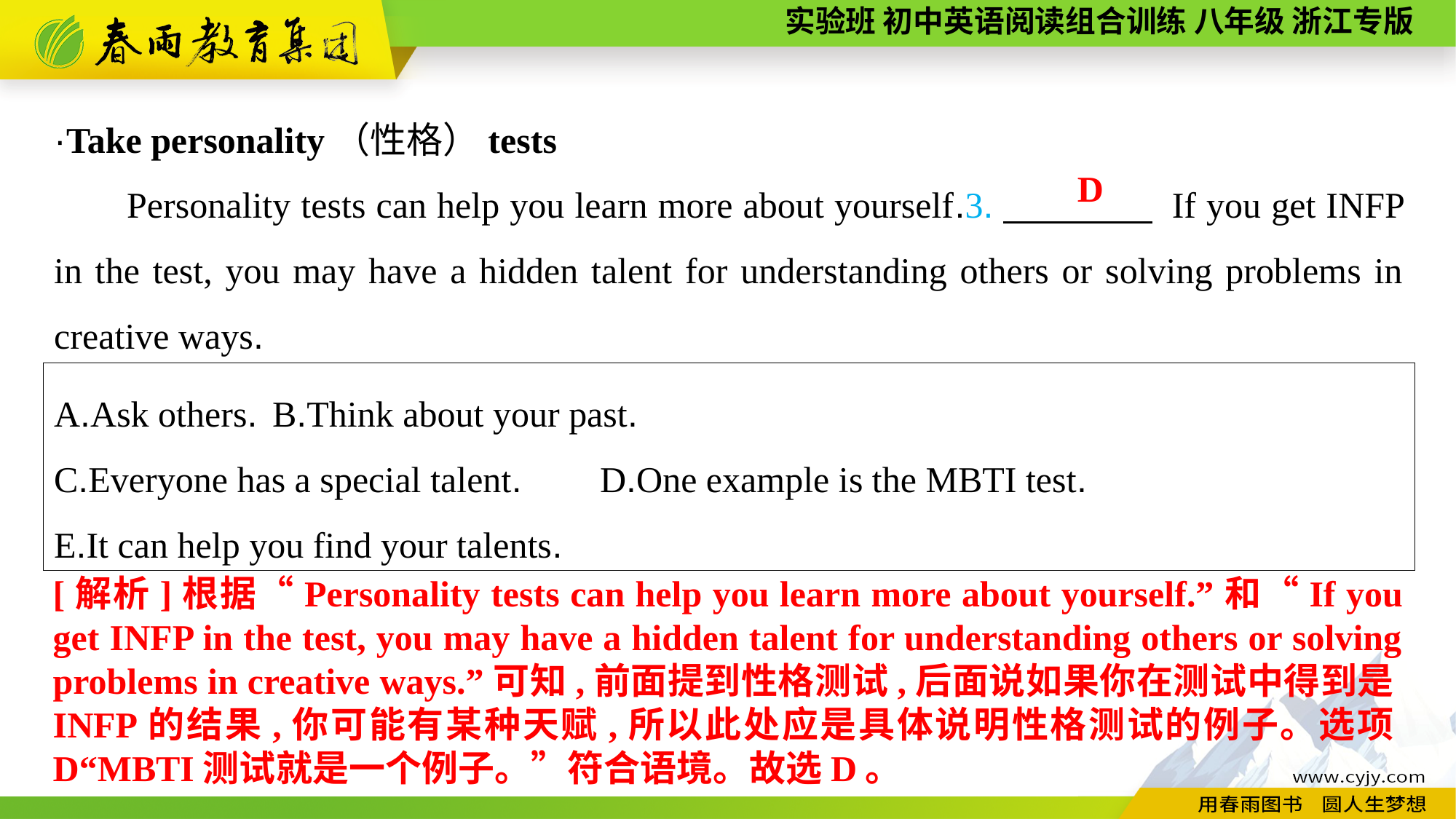

·Take personality（性格）tests
Personality tests can help you learn more about yourself.3.　　　　 If you get INFP in the test, you may have a hidden talent for understanding others or solving problems in creative ways.
D
A.Ask others.	B.Think about your past.
C.Everyone has a special talent.	D.One example is the MBTI test.
E.It can help you find your talents.
[解析]根据“Personality tests can help you learn more about yourself.”和“If you get INFP in the test, you may have a hidden talent for understanding others or solving problems in creative ways.”可知,前面提到性格测试,后面说如果你在测试中得到是INFP的结果,你可能有某种天赋,所以此处应是具体说明性格测试的例子。选项D“MBTI测试就是一个例子。”符合语境。故选D。